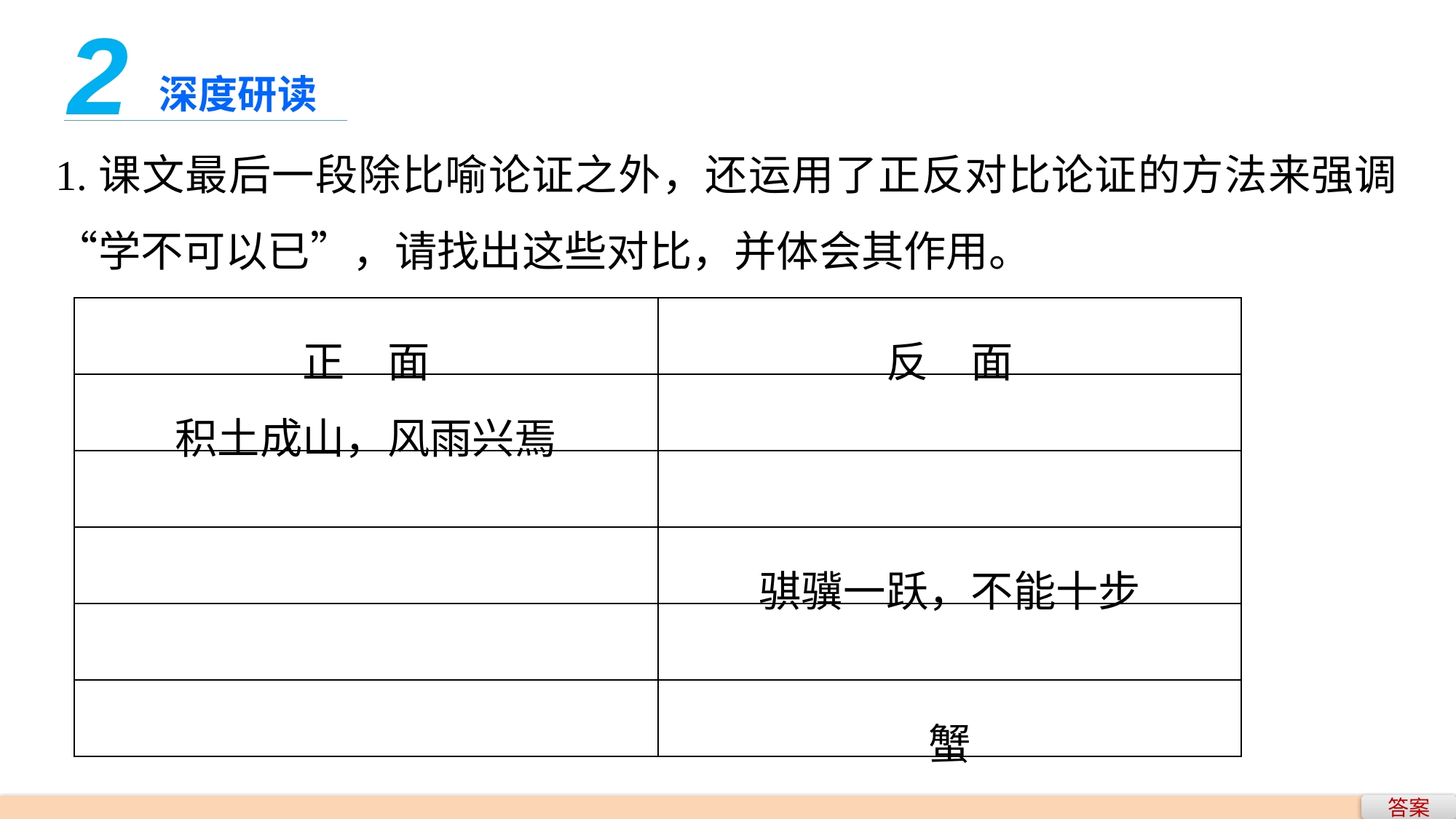

2
深度研读
1.课文最后一段除比喻论证之外，还运用了正反对比论证的方法来强调“学不可以已”，请找出这些对比，并体会其作用。
| 正　面 | 反　面 |
| --- | --- |
| 积土成山，风雨兴焉 |  |
|  |  |
|  | 骐骥一跃，不能十步 |
|  |  |
|  | 蟹 |
答案